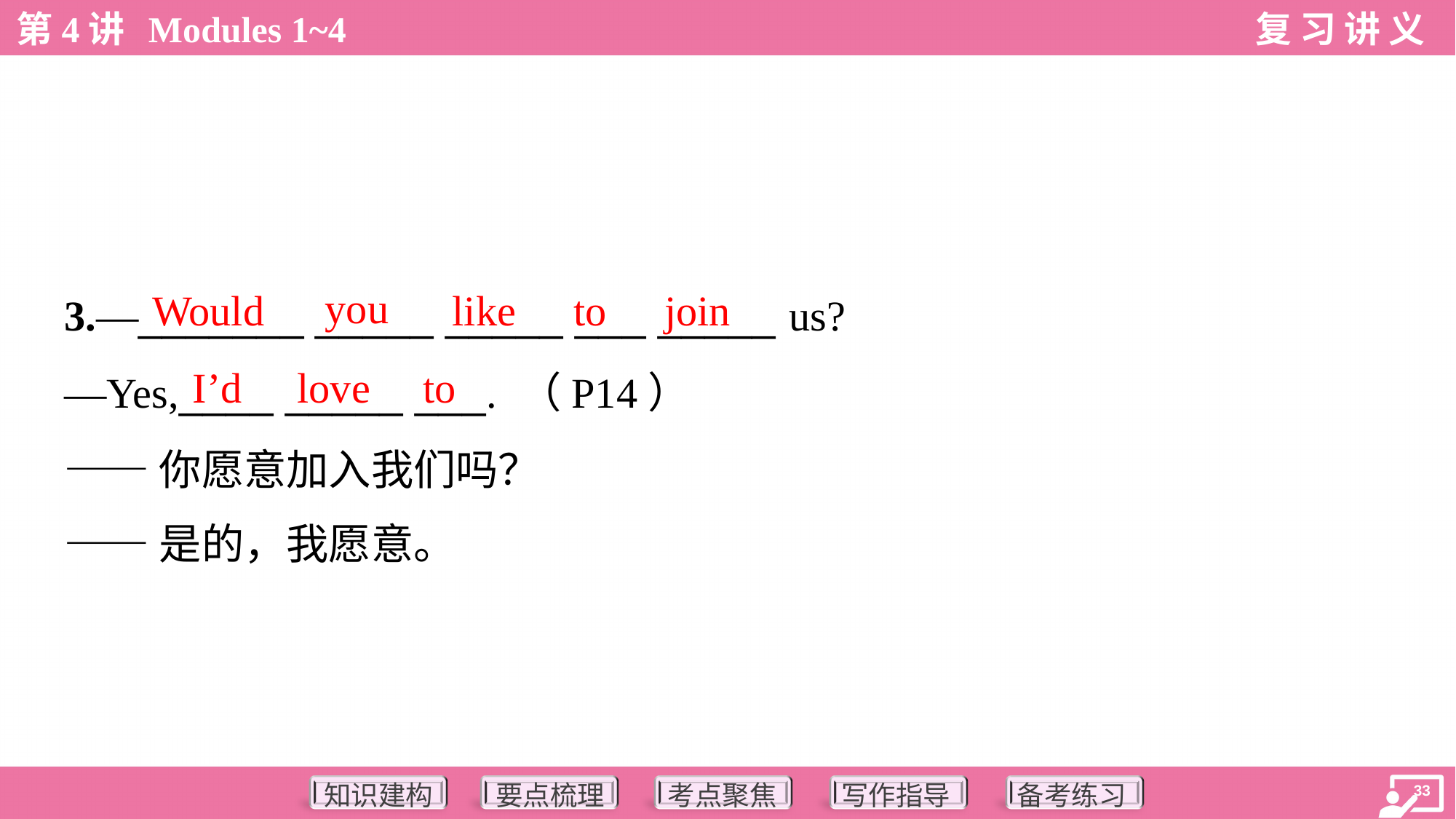

you
Would
like
to
join
3.—_______ _____ _____ ___ _____ us?
—Yes,____ _____ ___. （P14）
——你愿意加入我们吗？
——是的，我愿意。
I’d
love
to